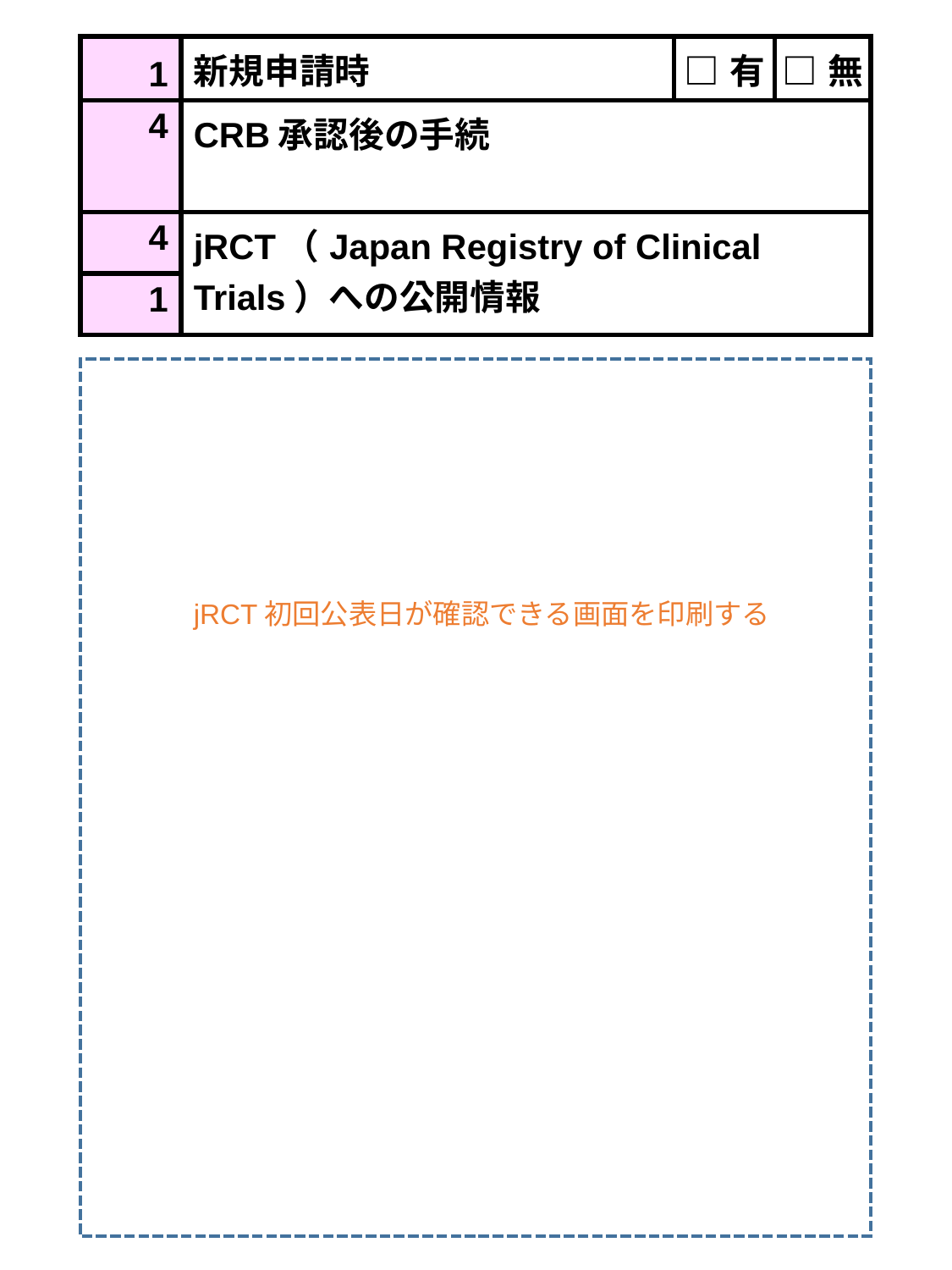

| 1 | 新規申請時 | □有 | □無 |
| --- | --- | --- | --- |
| 4 | CRB承認後の手続 |  |  |
| 4 | jRCT（Japan Registry of Clinical Trials）への公開情報 |  |  |
| 1 |  |  |  |

jRCT初回公表日が確認できる画面を印刷する